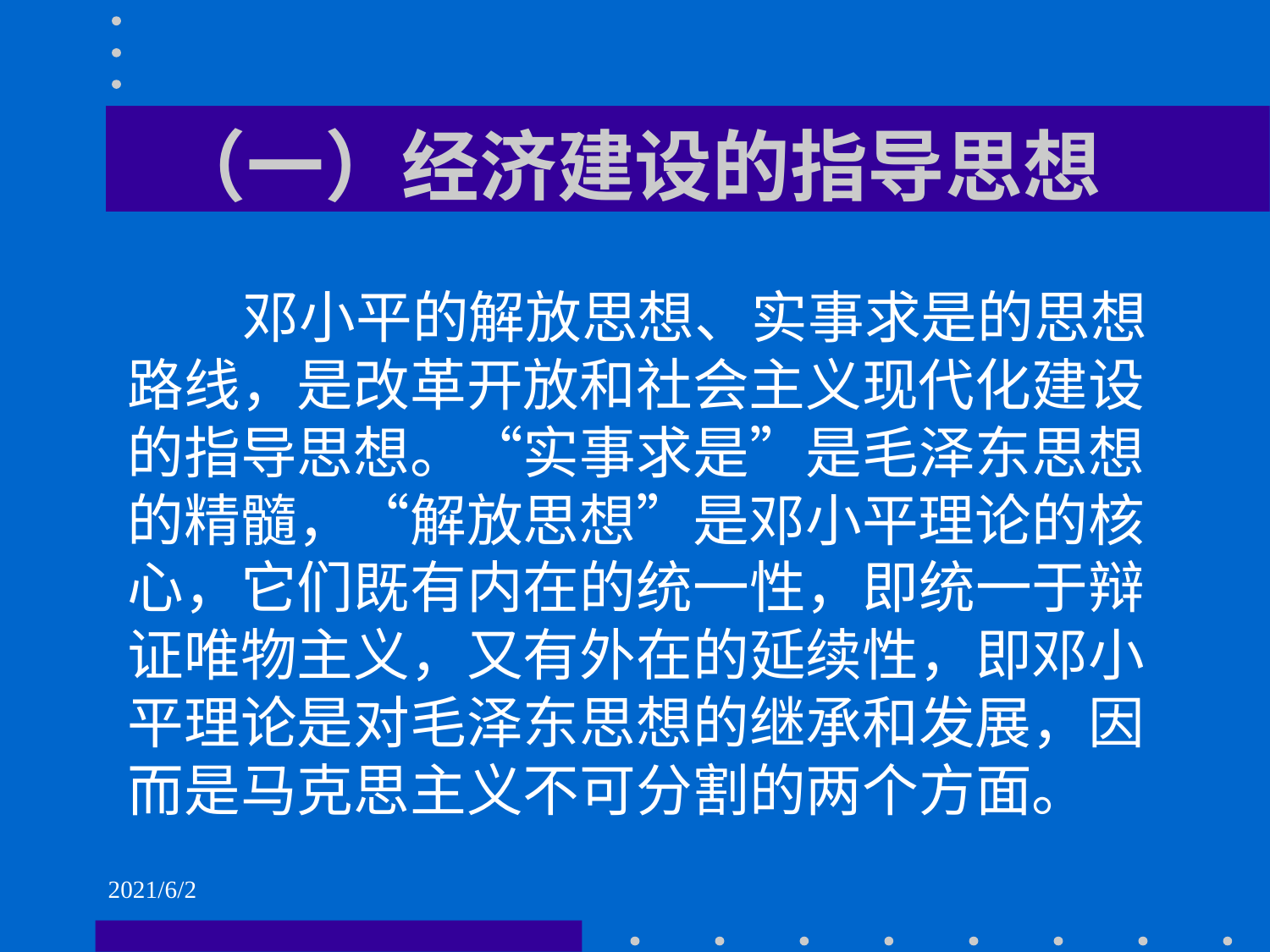

# （一）经济建设的指导思想
        邓小平的解放思想、实事求是的思想路线，是改革开放和社会主义现代化建设的指导思想。“实事求是”是毛泽东思想的精髓，“解放思想”是邓小平理论的核心，它们既有内在的统一性，即统一于辩证唯物主义，又有外在的延续性，即邓小平理论是对毛泽东思想的继承和发展，因而是马克思主义不可分割的两个方面。

2021/6/2